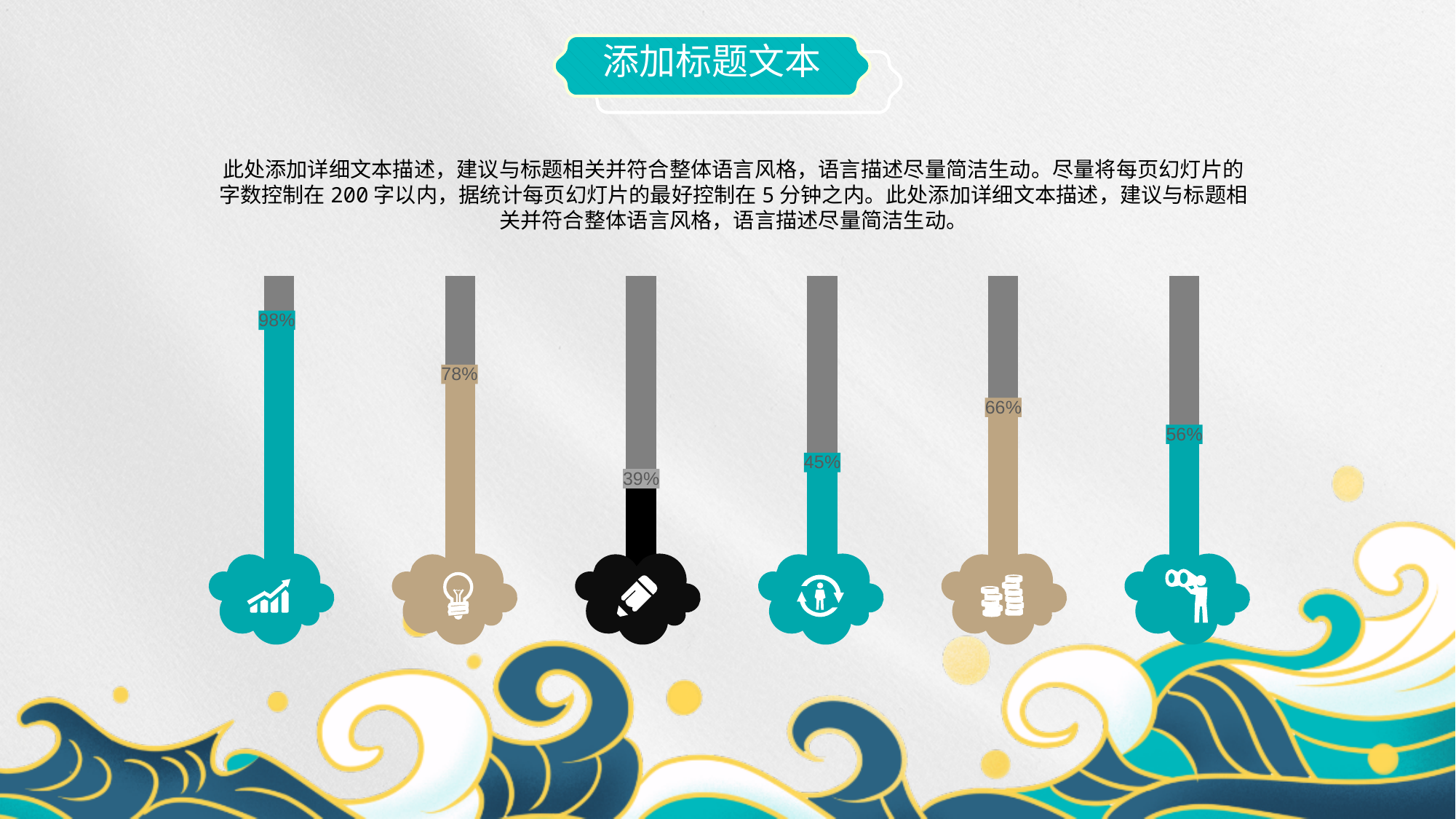

添加标题文本
此处添加详细文本描述，建议与标题相关并符合整体语言风格，语言描述尽量简洁生动。尽量将每页幻灯片的字数控制在200字以内，据统计每页幻灯片的最好控制在5分钟之内。此处添加详细文本描述，建议与标题相关并符合整体语言风格，语言描述尽量简洁生动。

### Chart

| Category | 辅助列（请勿改动) | 在这里输入您的数据 |
|---|---|---|
| 类别 1 | 1.176 | 0.98 |
| 类别 2 | 1.176 | 0.78 |
| 类别 3 | 1.176 | 0.39 |
| 类别 4 | 1.176 | 0.45 |
| 类别 5 | 1.176 | 0.66 |
| 类别 6 | 1.176 | 0.56 |